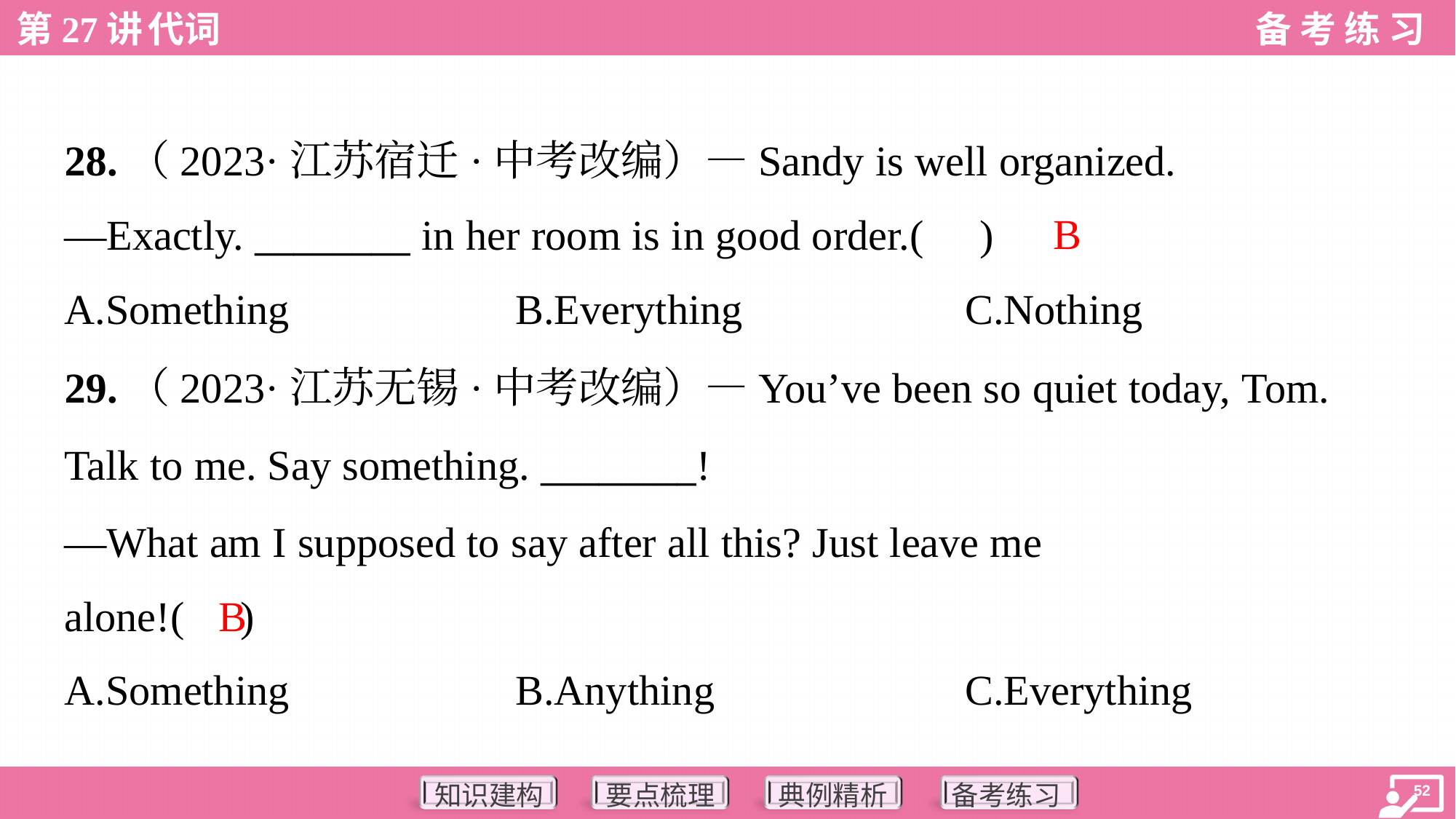

28.（2023·江苏宿迁·中考改编）—Sandy is well organized.
—Exactly. ________ in her room is in good order.(     )
B
A.Something	B.Everything	C.Nothing
29.（2023·江苏无锡·中考改编）—You’ve been so quiet today, Tom.
Talk to me. Say something. ________!
—What am I supposed to say after all this? Just leave me
alone!(     )
B
A.Something	B.Anything	C.Everything